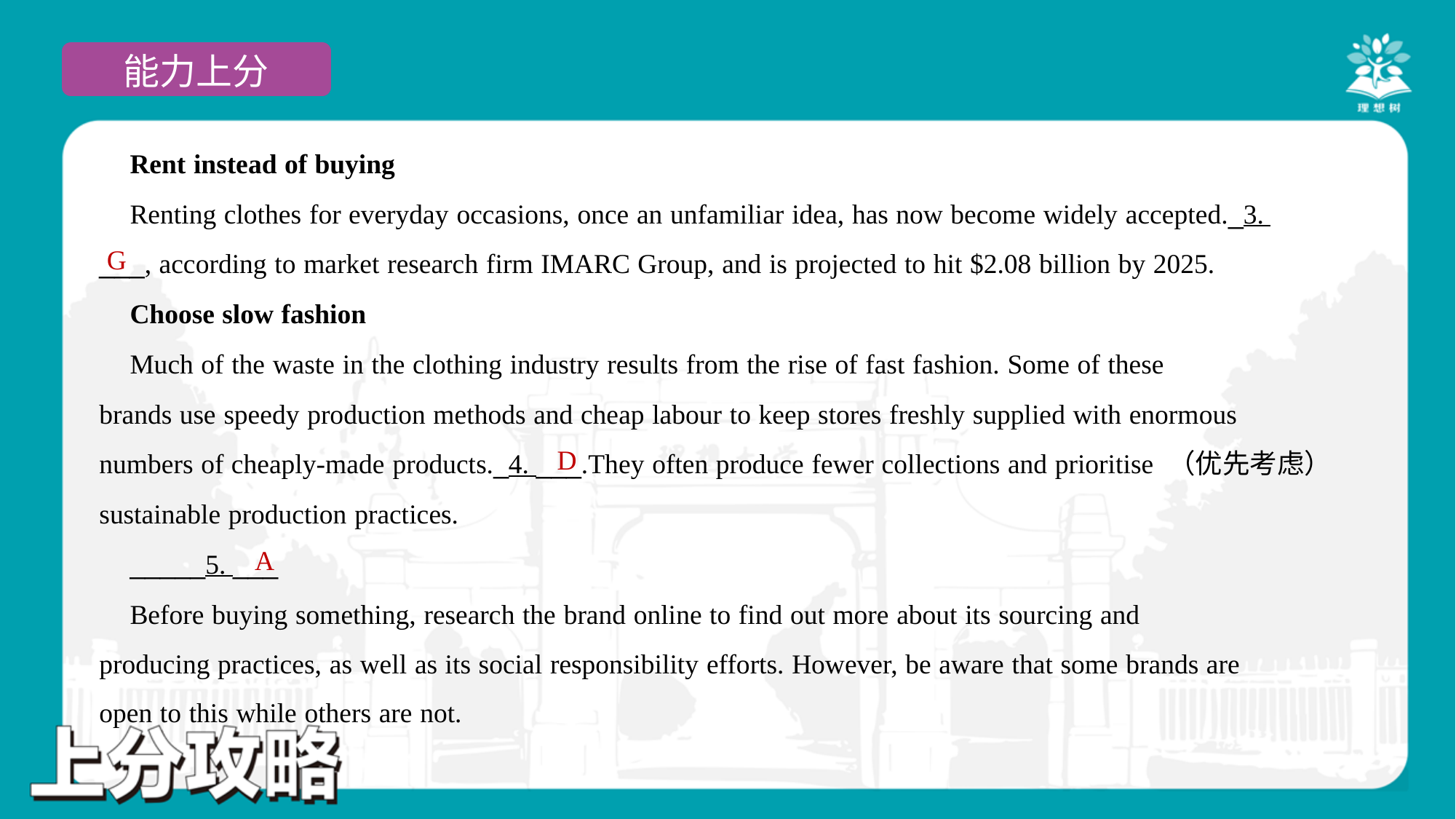

Rent instead of buying
    Renting clothes for everyday occasions, once an unfamiliar idea, has now become widely accepted._3.
___, according to market research firm IMARC Group, and is projected to hit $2.08 billion by 2025.
    Choose slow fashion
    Much of the waste in the clothing industry results from the rise of fast fashion. Some of these
brands use speedy production methods and cheap labour to keep stores freshly supplied with enormous
numbers of cheaply-made products._4. ___.They often produce fewer collections and prioritise （优先考虑）
sustainable production practices.
    _____5. ___
    Before buying something, research the brand online to find out more about its sourcing and
producing practices, as well as its social responsibility efforts. However, be aware that some brands are
open to this while others are not.#6.1
G
D
A